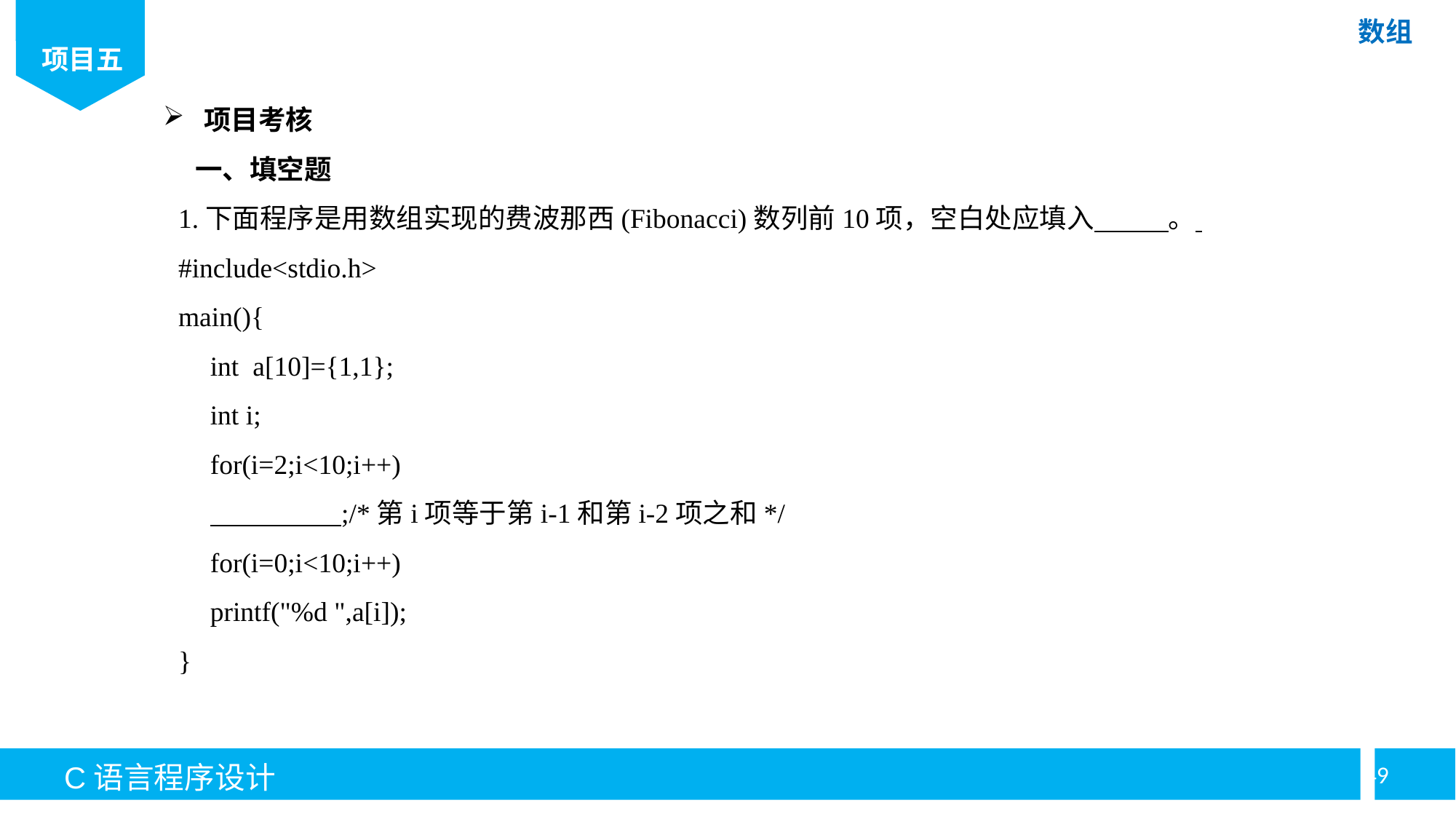

项目考核
一、填空题
1.下面程序是用数组实现的费波那西(Fibonacci)数列前10项，空白处应填入            。
#include<stdio.h>
main(){
int  a[10]={1,1};
int i;
for(i=2;i<10;i++)
                   ;/*第i项等于第i-1和第i-2项之和*/
for(i=0;i<10;i++)
printf("%d ",a[i]);
}